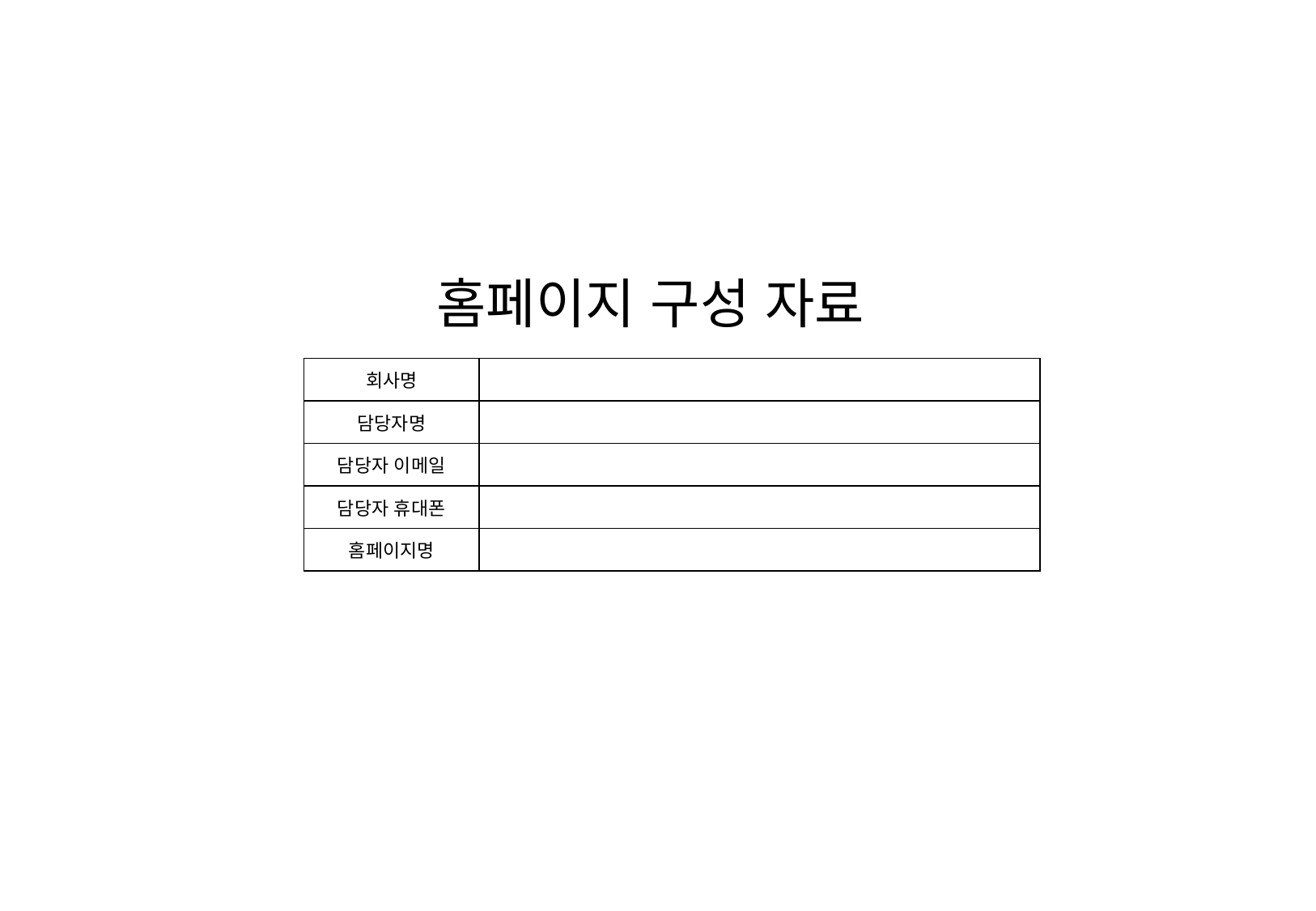

홈페이지 구성 자료
| 회사명 |  |
| --- | --- |
| 담당자명 |  |
| 담당자 이메일 |  |
| 담당자 휴대폰 |  |
| 홈페이지명 |  |